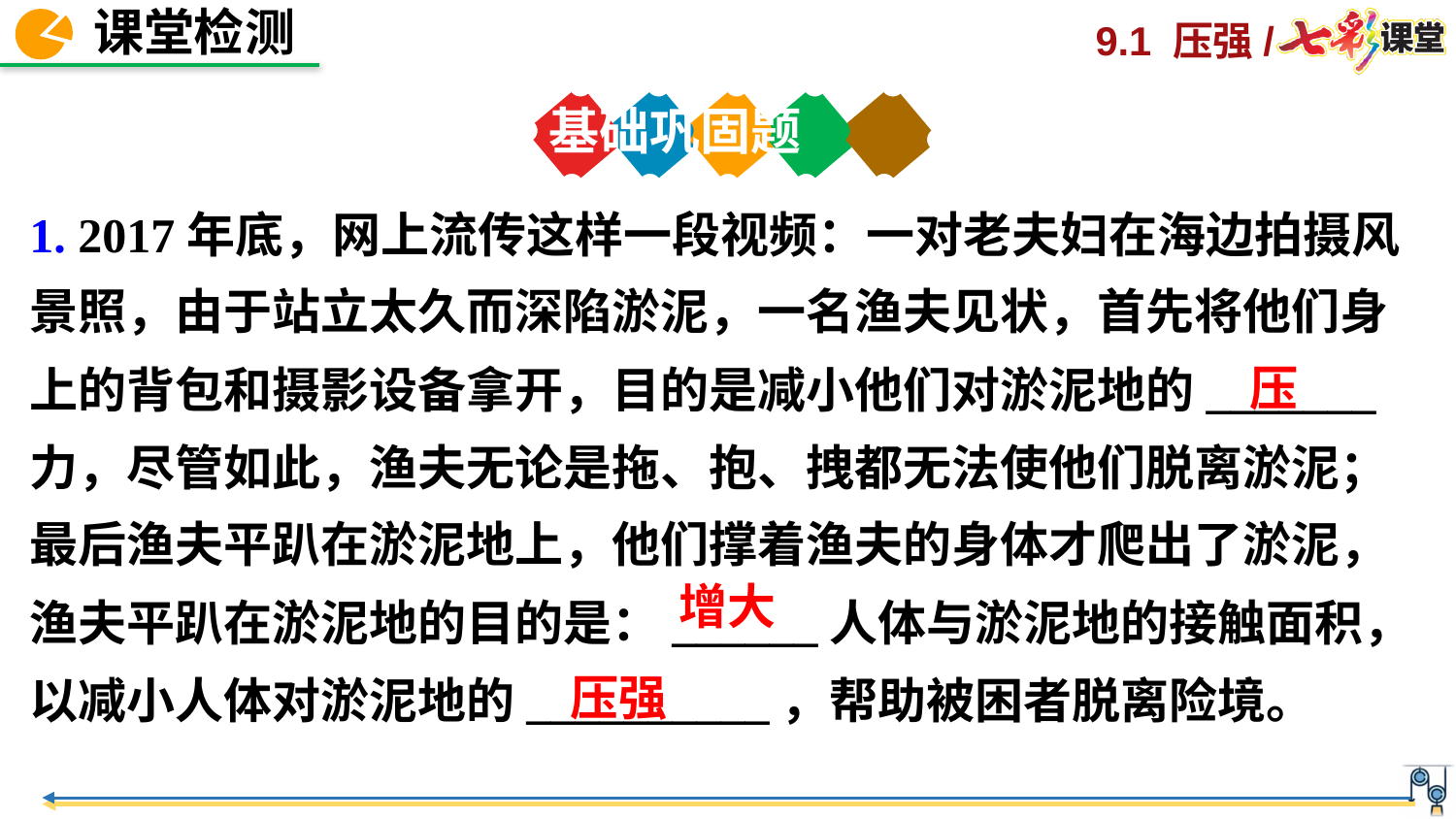

基础巩固题

1. 2017年底，网上流传这样一段视频：一对老夫妇在海边拍摄风景照，由于站立太久而深陷淤泥，一名渔夫见状，首先将他们身上的背包和摄影设备拿开，目的是减小他们对淤泥地的_______力，尽管如此，渔夫无论是拖、抱、拽都无法使他们脱离淤泥；最后渔夫平趴在淤泥地上，他们撑着渔夫的身体才爬出了淤泥，渔夫平趴在淤泥地的目的是：______人体与淤泥地的接触面积，以减小人体对淤泥地的__________，帮助被困者脱离险境。
压
增大
压强